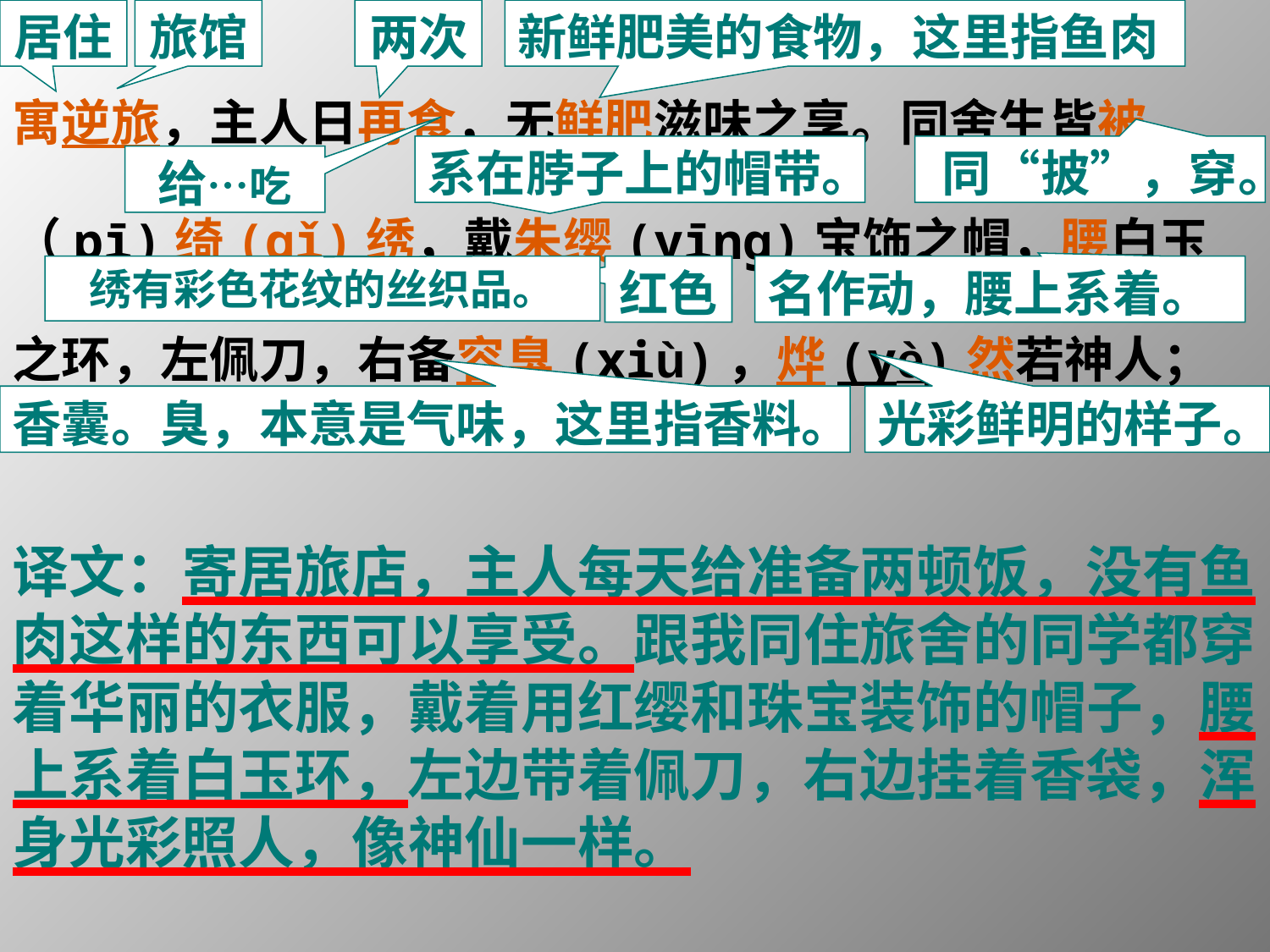

居住
旅馆
两次
新鲜肥美的食物，这里指鱼肉
寓逆旅，主人日再食，无鲜肥滋味之享。同舍生皆被（pī)绮(qǐ)绣，戴朱缨(yīng)宝饰之帽，腰白玉之环，左佩刀，右备容臭(xiù)，烨(yè)然若神人；
系在脖子上的帽带。
同“披”，穿。
给…吃
绣有彩色花纹的丝织品。
红色
名作动，腰上系着。
香囊。臭，本意是气味，这里指香料。
光彩鲜明的样子。
译文：寄居旅店，主人每天给准备两顿饭，没有鱼肉这样的东西可以享受。跟我同住旅舍的同学都穿着华丽的衣服，戴着用红缨和珠宝装饰的帽子，腰上系着白玉环，左边带着佩刀，右边挂着香袋，浑身光彩照人，像神仙一样。